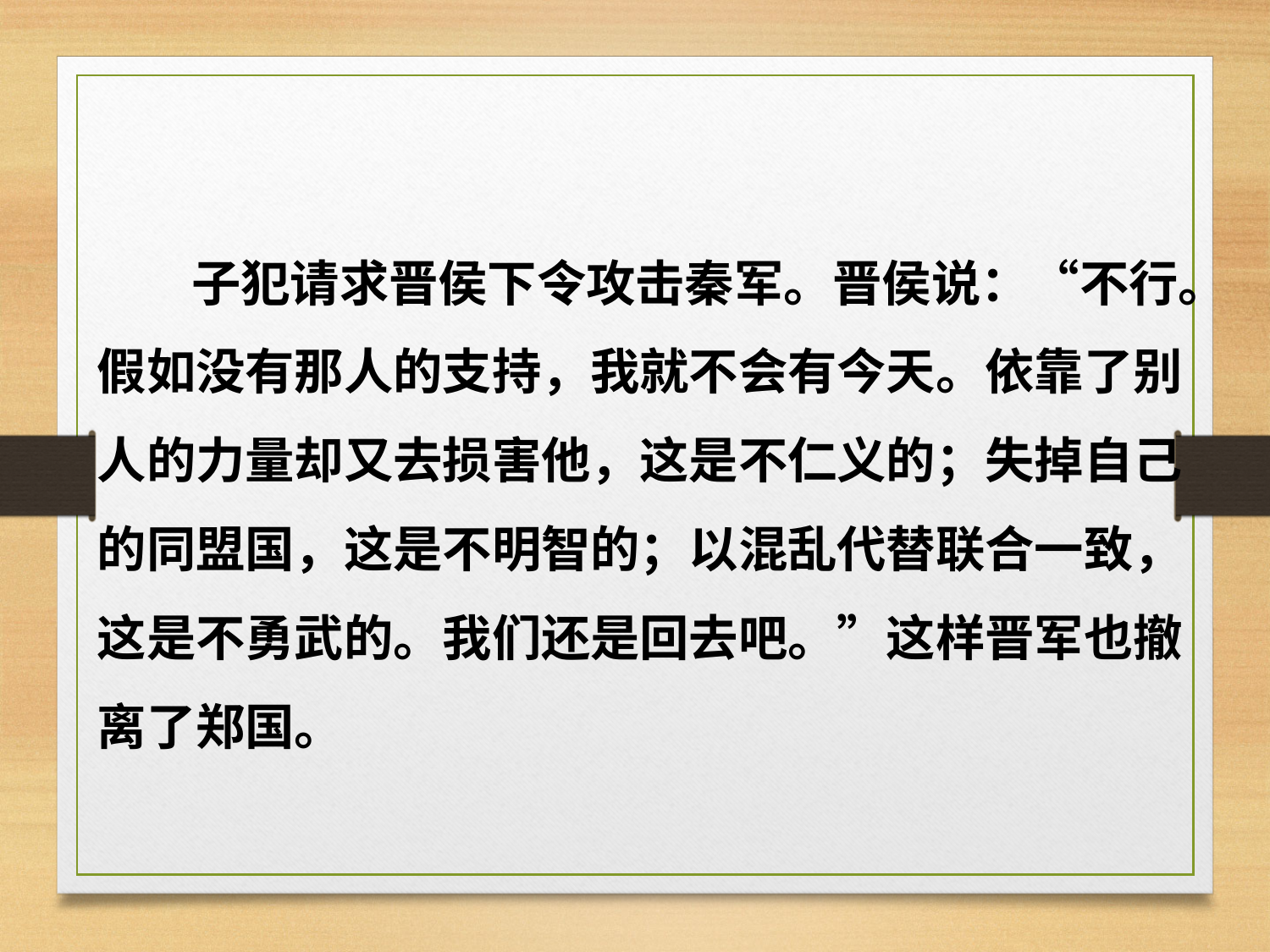

子犯请求晋侯下令攻击秦军。晋侯说：“不行。假如没有那人的支持，我就不会有今天。依靠了别人的力量却又去损害他，这是不仁义的；失掉自己的同盟国，这是不明智的；以混乱代替联合一致，这是不勇武的。我们还是回去吧。”这样晋军也撤离了郑国。